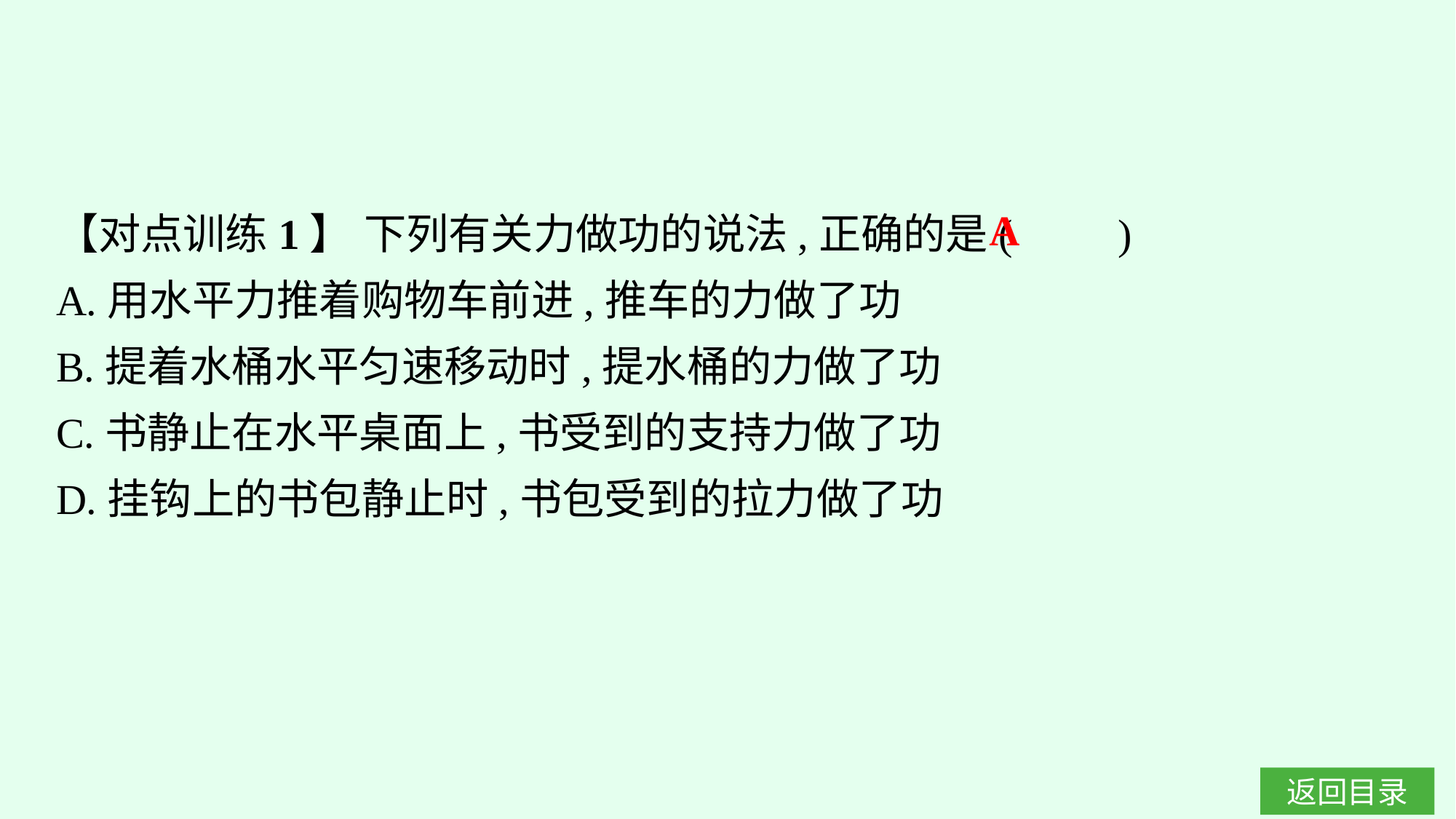

【对点训练1】 下列有关力做功的说法,正确的是(　　)
A.用水平力推着购物车前进,推车的力做了功
B.提着水桶水平匀速移动时,提水桶的力做了功
C.书静止在水平桌面上,书受到的支持力做了功
D.挂钩上的书包静止时,书包受到的拉力做了功
A